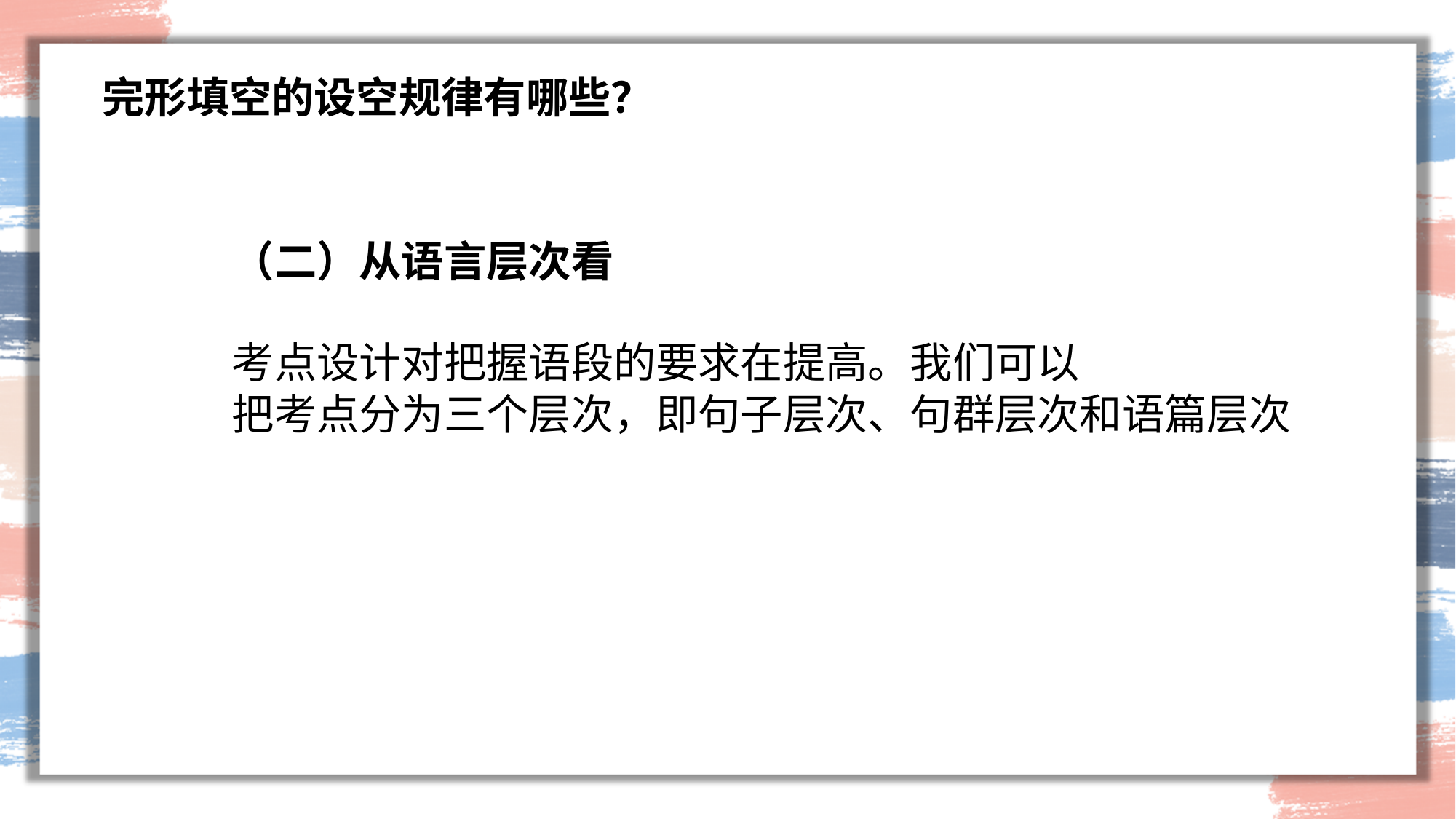

完形填空的设空规律有哪些？
（二）从语言层次看

考点设计对把握语段的要求在提高。我们可以
把考点分为三个层次，即句子层次、句群层次和语篇层次

40